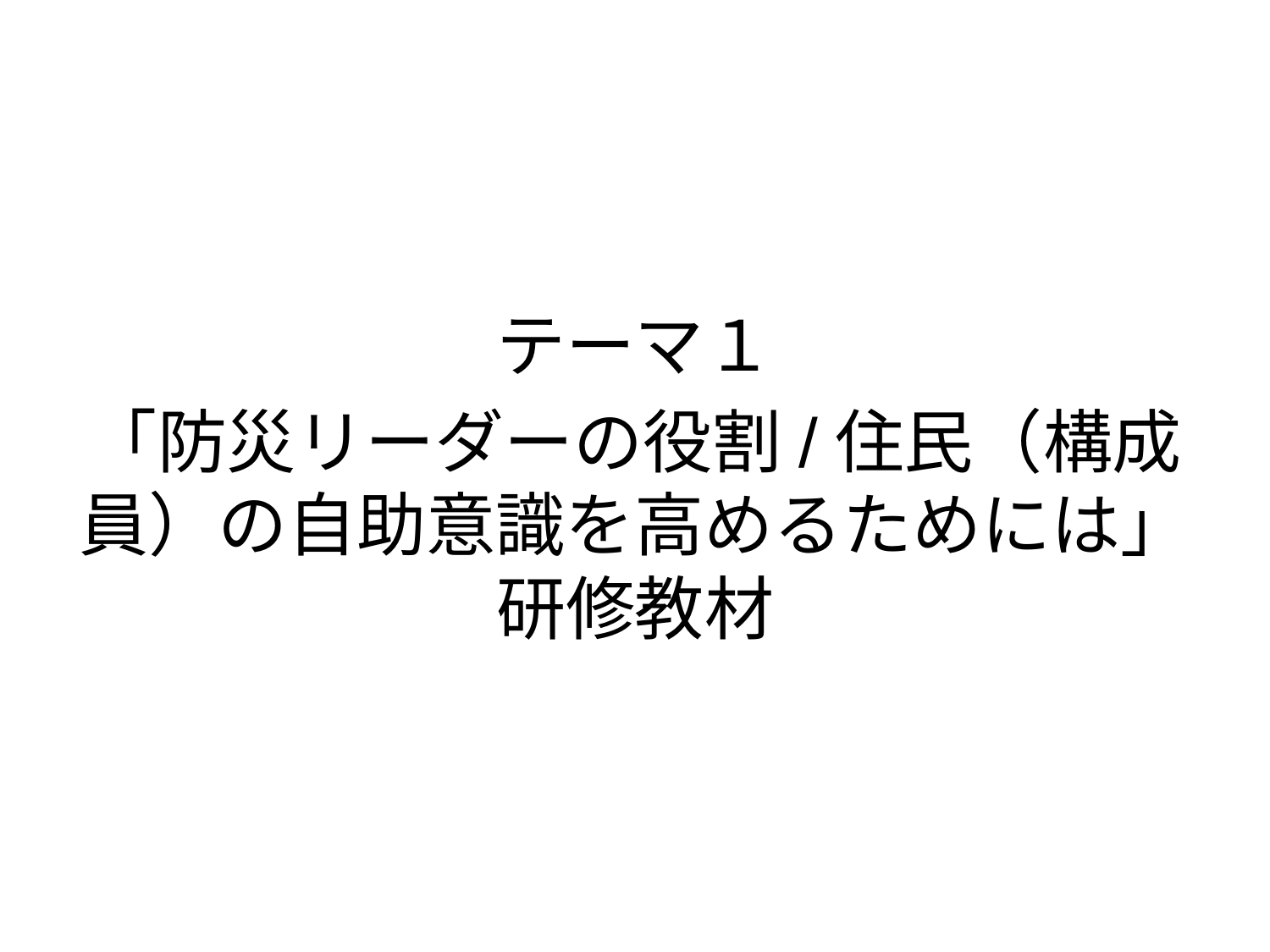

テーマ１
「防災リーダーの役割/住民（構成員）の自助意識を高めるためには」
研修教材